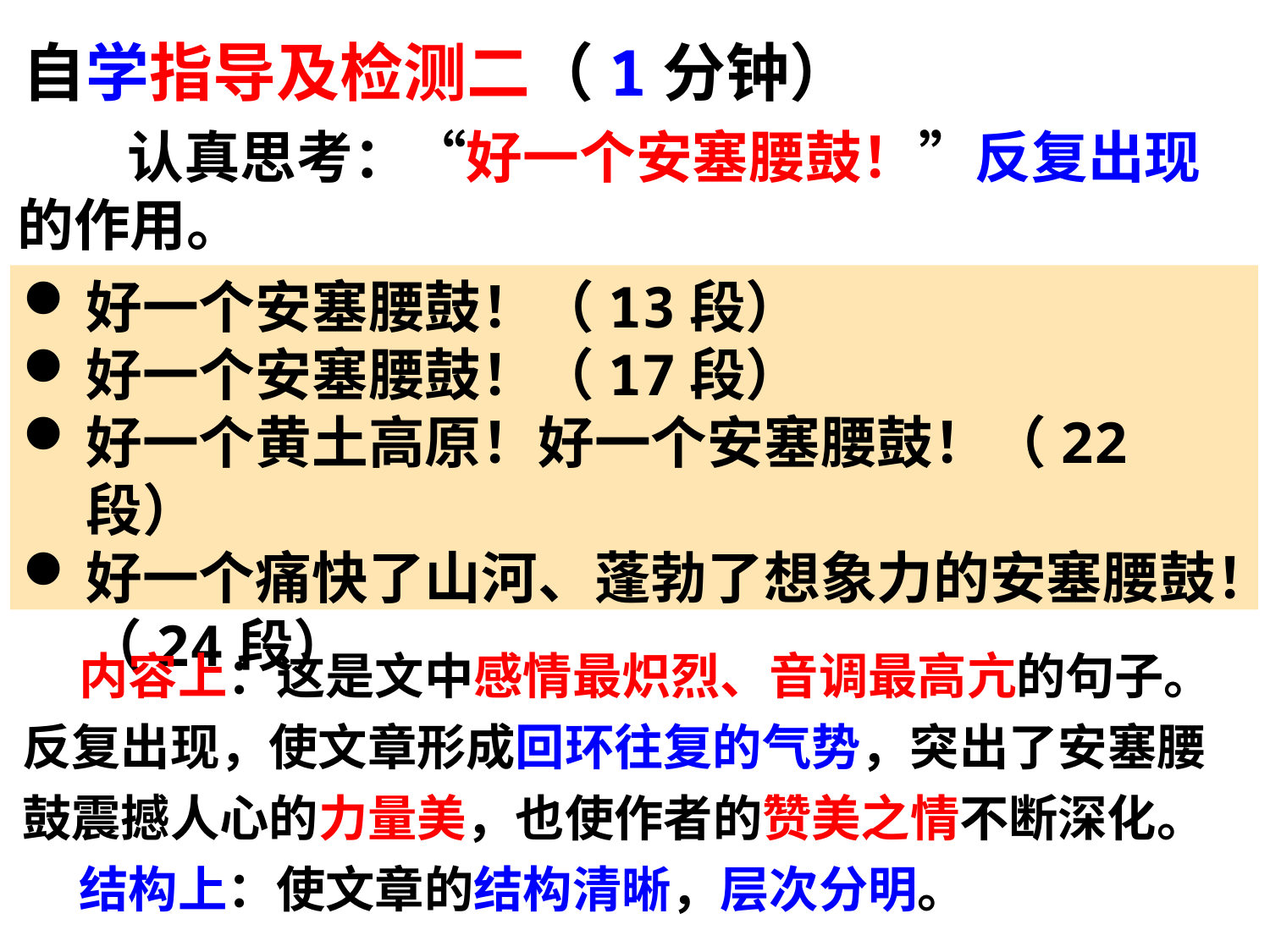

自学指导及检测二（1分钟）
认真思考：“好一个安塞腰鼓！”反复出现的作用。
好一个安塞腰鼓！（13段）
好一个安塞腰鼓！（17段）
好一个黄土高原！好一个安塞腰鼓！（22段）
好一个痛快了山河、蓬勃了想象力的安塞腰鼓！（24段）
    内容上：这是文中感情最炽烈、音调最高亢的句子。反复出现，使文章形成回环往复的气势，突出了安塞腰鼓震撼人心的力量美，也使作者的赞美之情不断深化。
    结构上：使文章的结构清晰，层次分明。